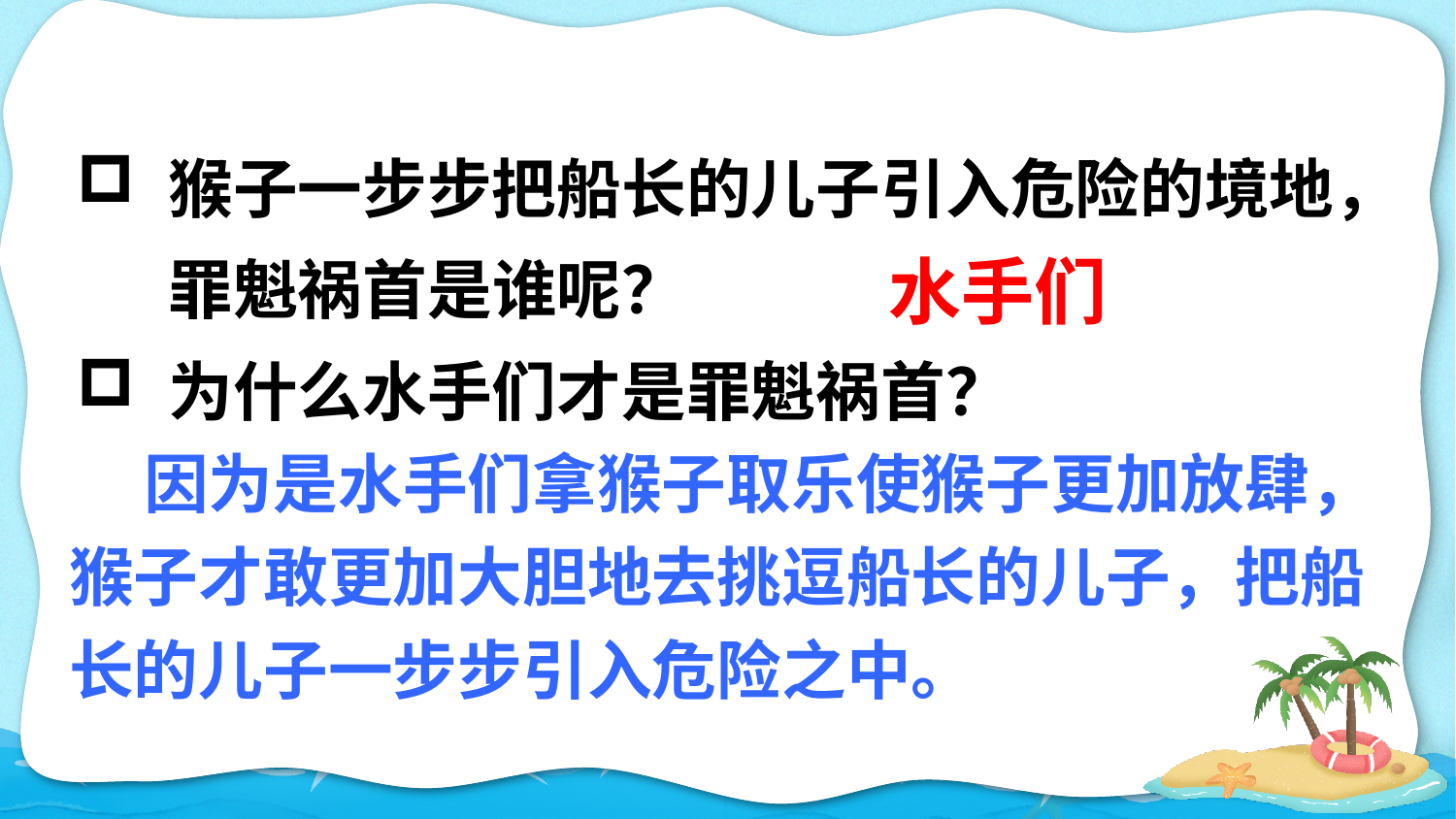

猴子一步步把船长的儿子引入危险的境地，罪魁祸首是谁呢？
水手们
为什么水手们才是罪魁祸首？
    因为是水手们拿猴子取乐使猴子更加放肆，猴子才敢更加大胆地去挑逗船长的儿子，把船长的儿子一步步引入危险之中。